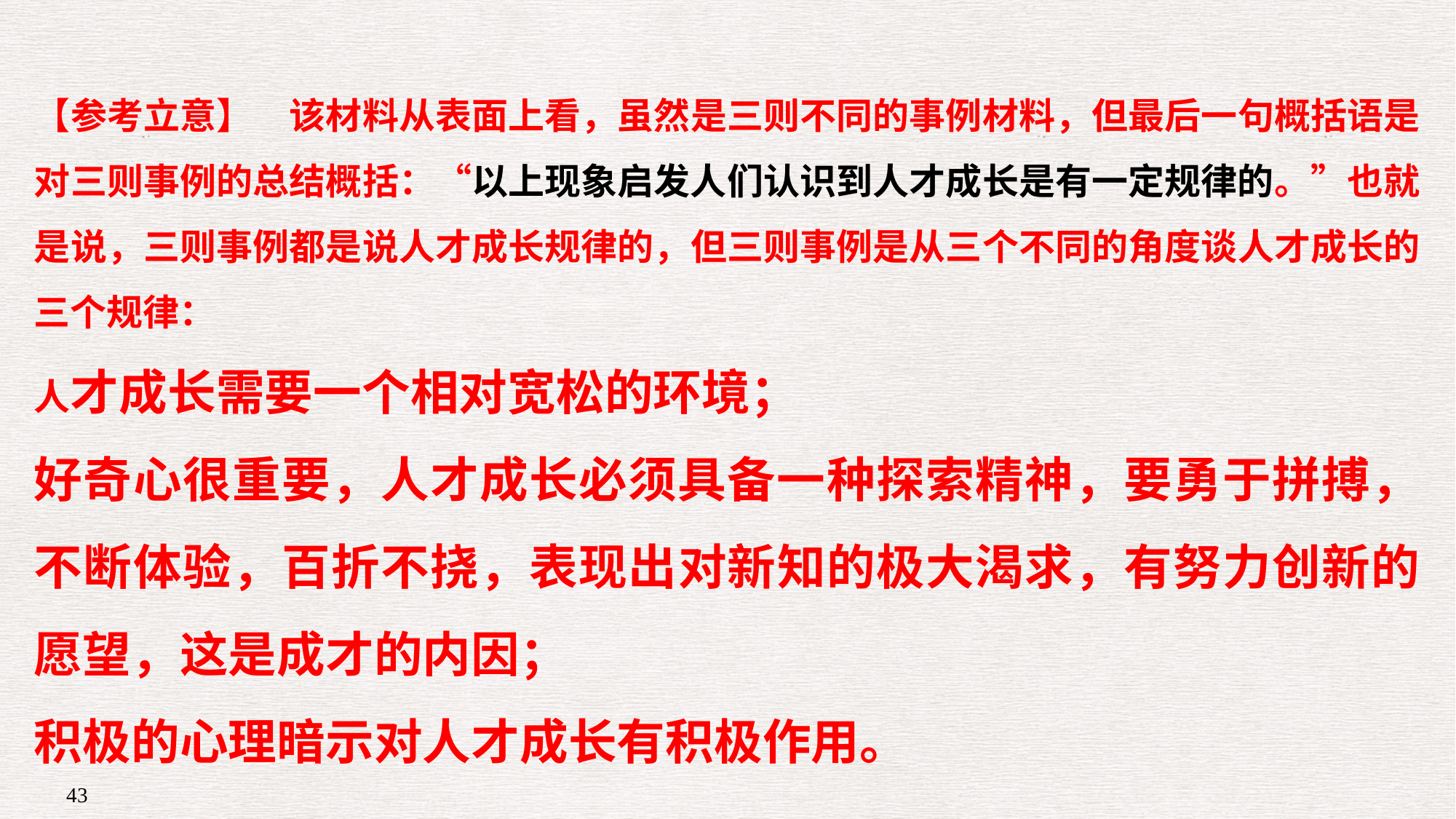

【参考立意】　该材料从表面上看，虽然是三则不同的事例材料，但最后一句概括语是对三则事例的总结概括：“以上现象启发人们认识到人才成长是有一定规律的。”也就是说，三则事例都是说人才成长规律的，但三则事例是从三个不同的角度谈人才成长的三个规律：
人才成长需要一个相对宽松的环境；
好奇心很重要，人才成长必须具备一种探索精神，要勇于拼搏，不断体验，百折不挠，表现出对新知的极大渴求，有努力创新的愿望，这是成才的内因；
积极的心理暗示对人才成长有积极作用。